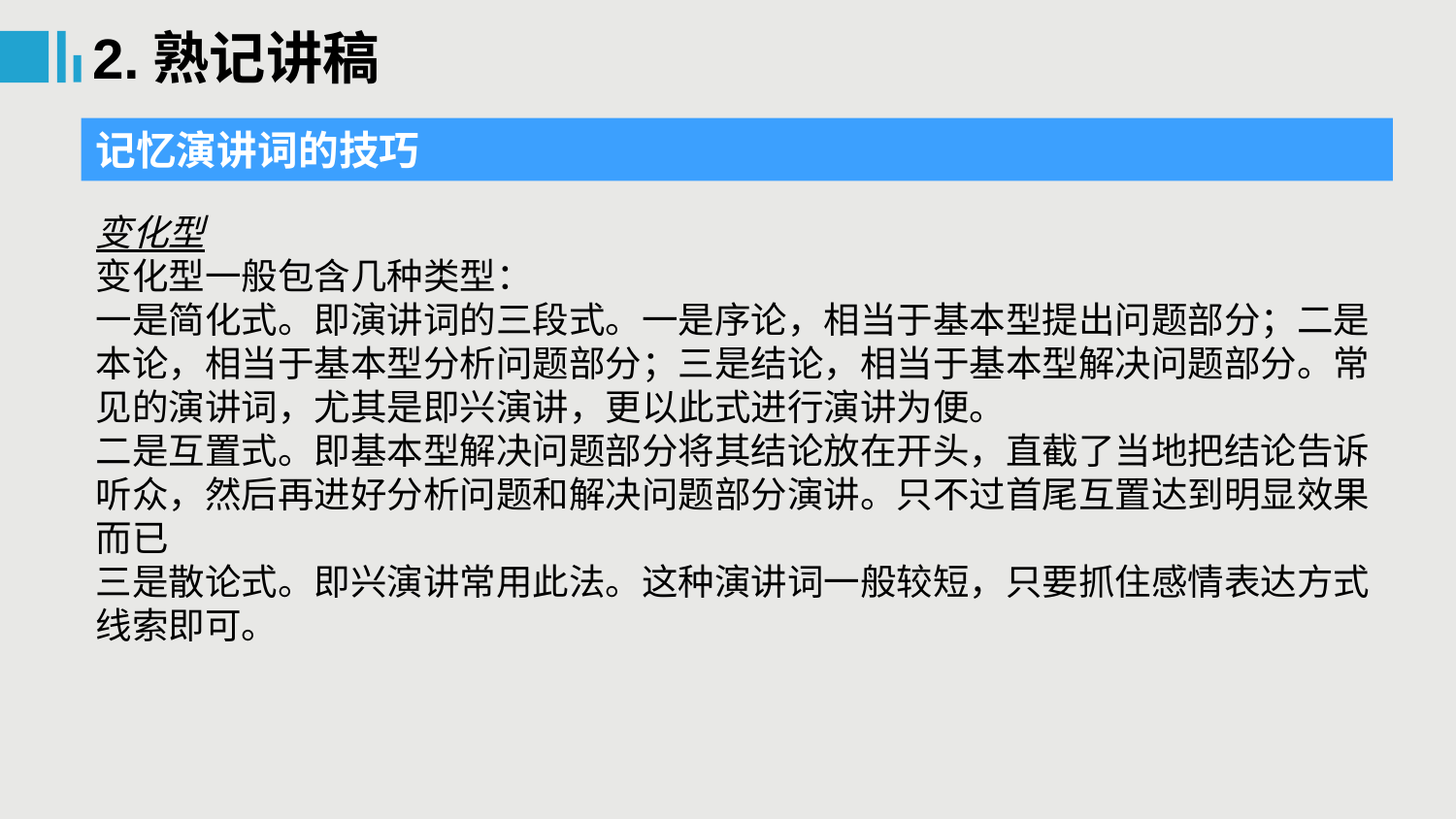

2.熟记讲稿

记忆演讲词的技巧
变化型
变化型一般包含几种类型：
一是简化式。即演讲词的三段式。一是序论，相当于基本型提出问题部分；二是本论，相当于基本型分析问题部分；三是结论，相当于基本型解决问题部分。常见的演讲词，尤其是即兴演讲，更以此式进行演讲为便。
二是互置式。即基本型解决问题部分将其结论放在开头，直截了当地把结论告诉听众，然后再进好分析问题和解决问题部分演讲。只不过首尾互置达到明显效果而已
三是散论式。即兴演讲常用此法。这种演讲词一般较短，只要抓住感情表达方式线索即可。